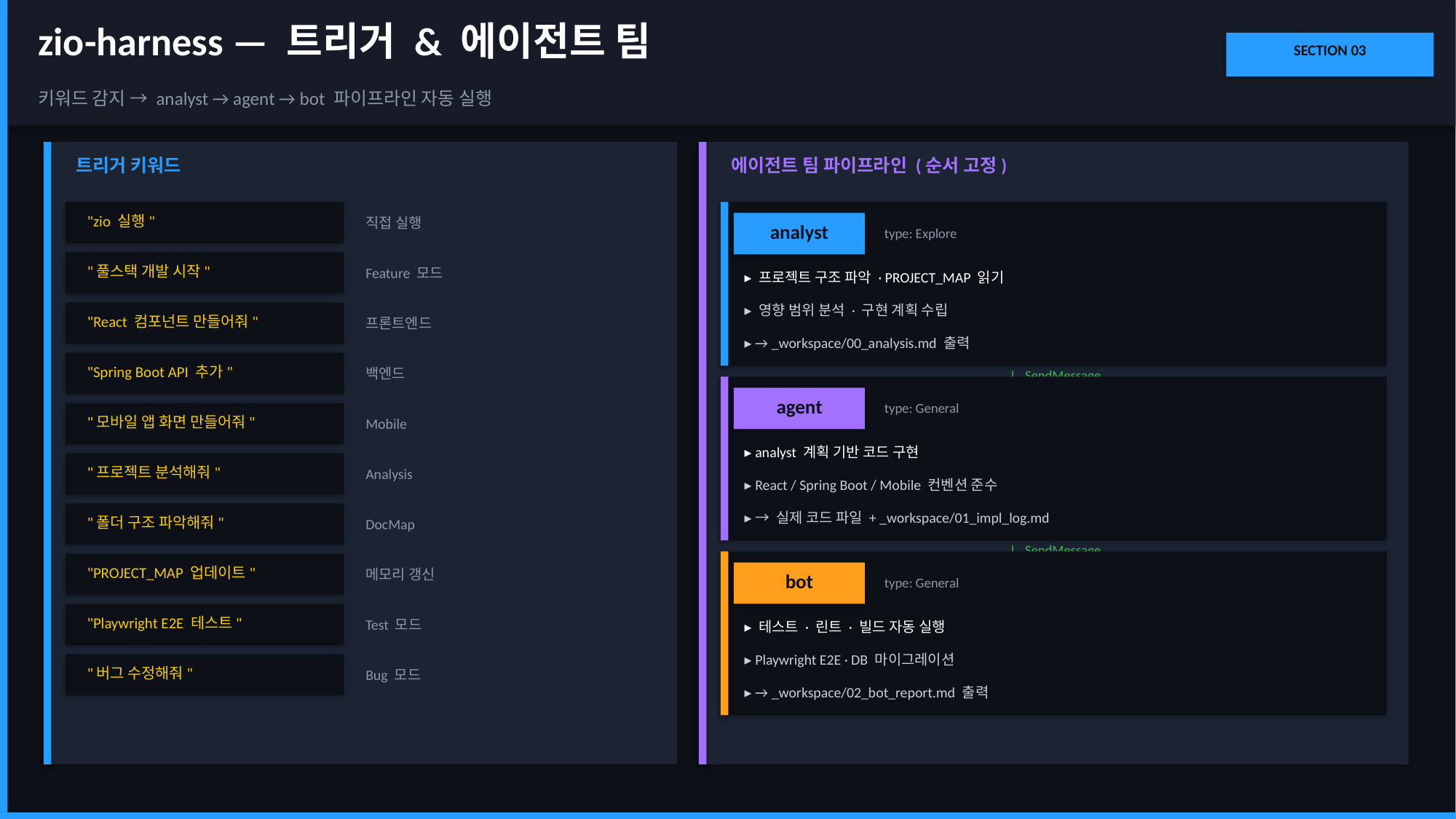

zio-harness — 트리거 & 에이전트 팀

SECTION 03
키워드 감지 → analyst → agent → bot 파이프라인 자동 실행

트리거 키워드
에이전트 팀 파이프라인 (순서 고정)

"zio 실행"
직접 실행

analyst
type: Explore

"풀스택 개발 시작"
Feature 모드
▸ 프로젝트 구조 파악 · PROJECT_MAP 읽기
▸ 영향 범위 분석 · 구현 계획 수립

"React 컴포넌트 만들어줘"
프론트엔드
▸ → _workspace/00_analysis.md 출력

"Spring Boot API 추가"
백엔드
↓  SendMessage

agent
type: General

"모바일 앱 화면 만들어줘"
Mobile
▸ analyst 계획 기반 코드 구현

"프로젝트 분석해줘"
Analysis
▸ React / Spring Boot / Mobile 컨벤션 준수

▸ → 실제 코드 파일 + _workspace/01_impl_log.md
"폴더 구조 파악해줘"
DocMap
↓  SendMessage

"PROJECT_MAP 업데이트"
메모리 갱신

bot
type: General

"Playwright E2E 테스트"
Test 모드
▸ 테스트 · 린트 · 빌드 자동 실행
▸ Playwright E2E · DB 마이그레이션

"버그 수정해줘"
Bug 모드
▸ → _workspace/02_bot_report.md 출력